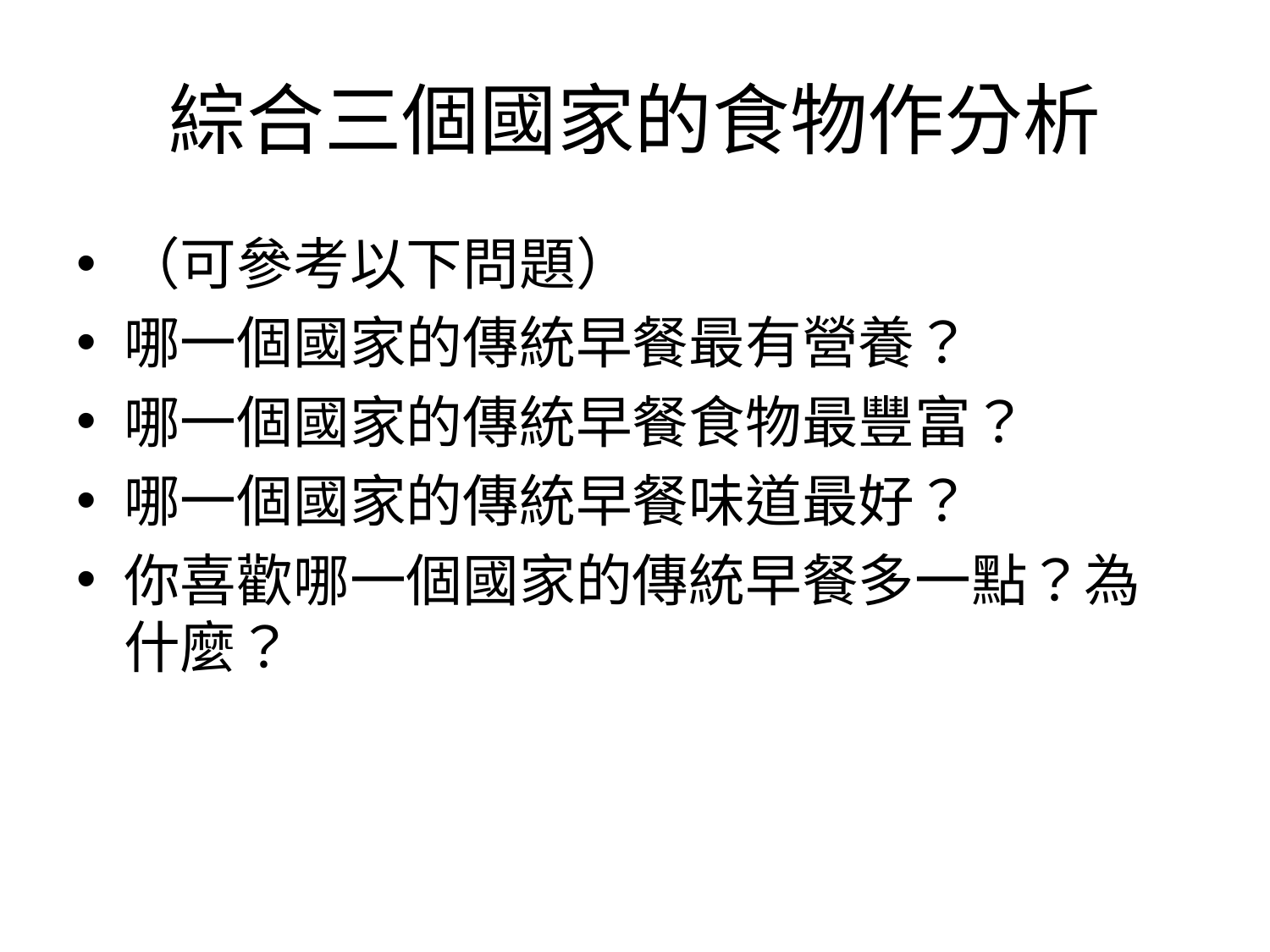

# 綜合三個國家的食物作分析
（可參考以下問題）
哪一個國家的傳統早餐最有營養？
哪一個國家的傳統早餐食物最豐富？
哪一個國家的傳統早餐味道最好？
你喜歡哪一個國家的傳統早餐多一點？為什麼？